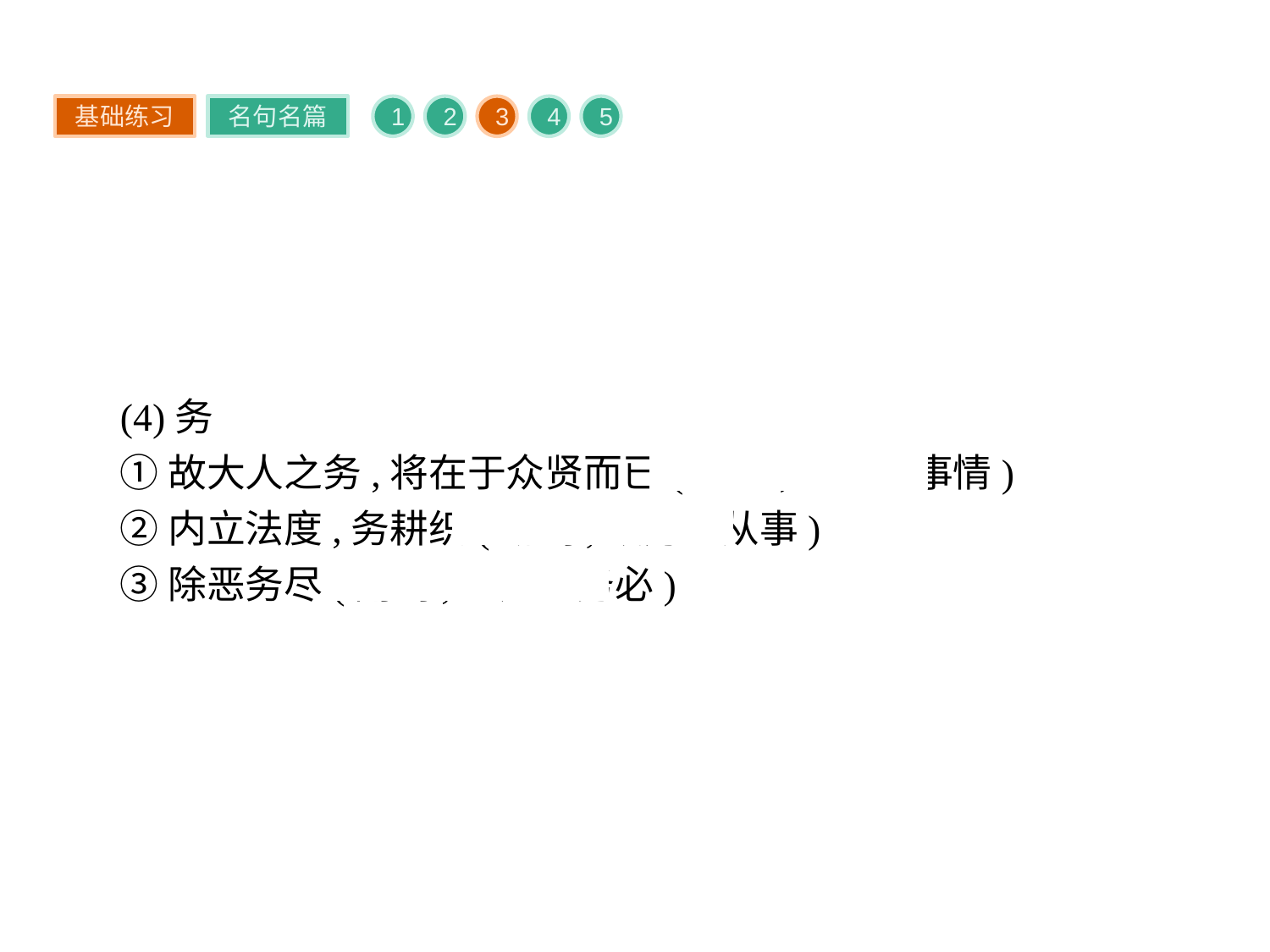

基础练习
名句名篇
1
2
3
4
5
(4)务
①故大人之务,将在于众贤而已(名词,事务、事情)
②内立法度,务耕织(动词,致力、从事)
③除恶务尽(副词,一定、务必)